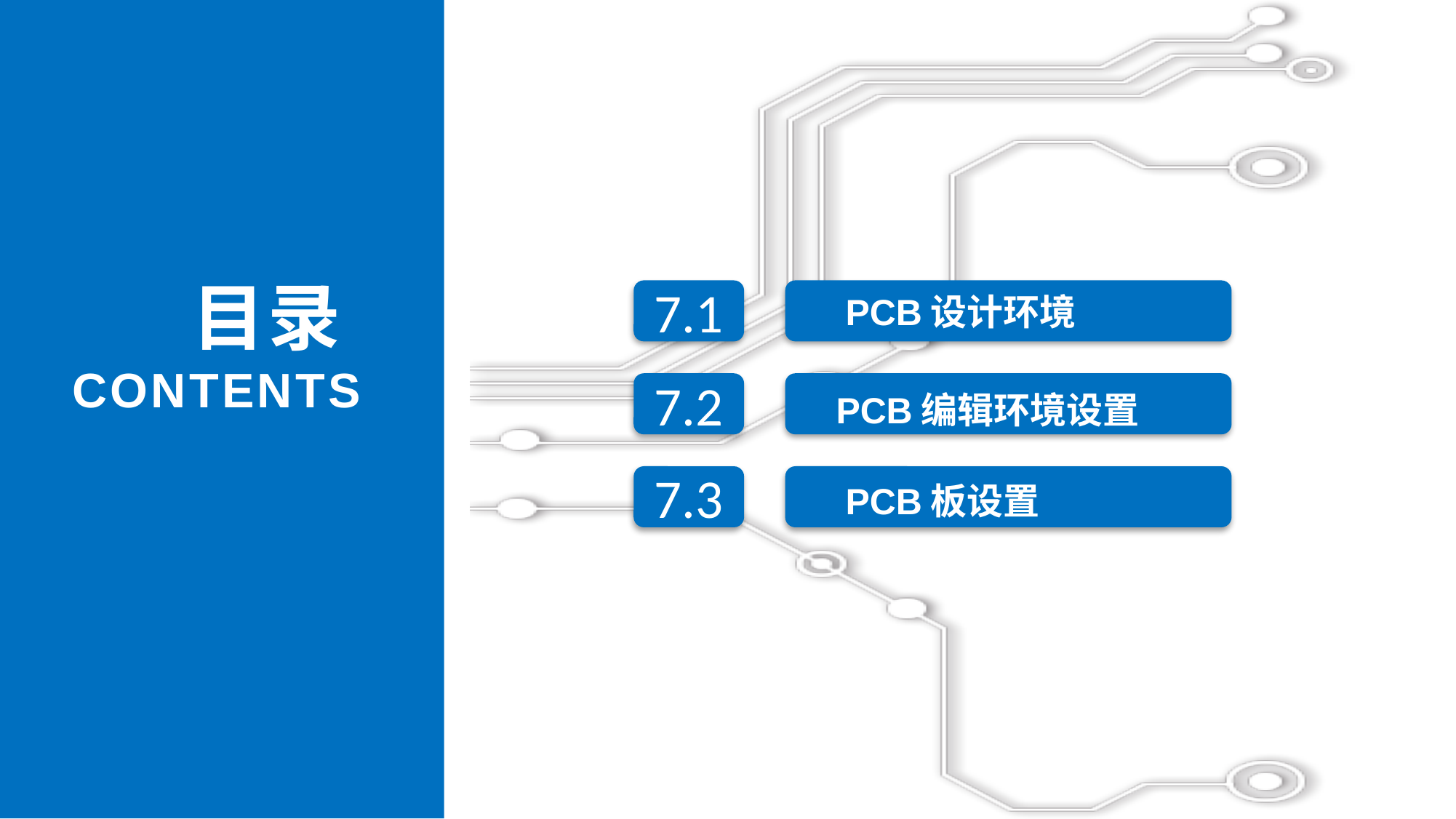

目录
CONTENTS

PCB设计环境
7.1

PCB编辑环境设置
7.2

PCB板设置
7.3